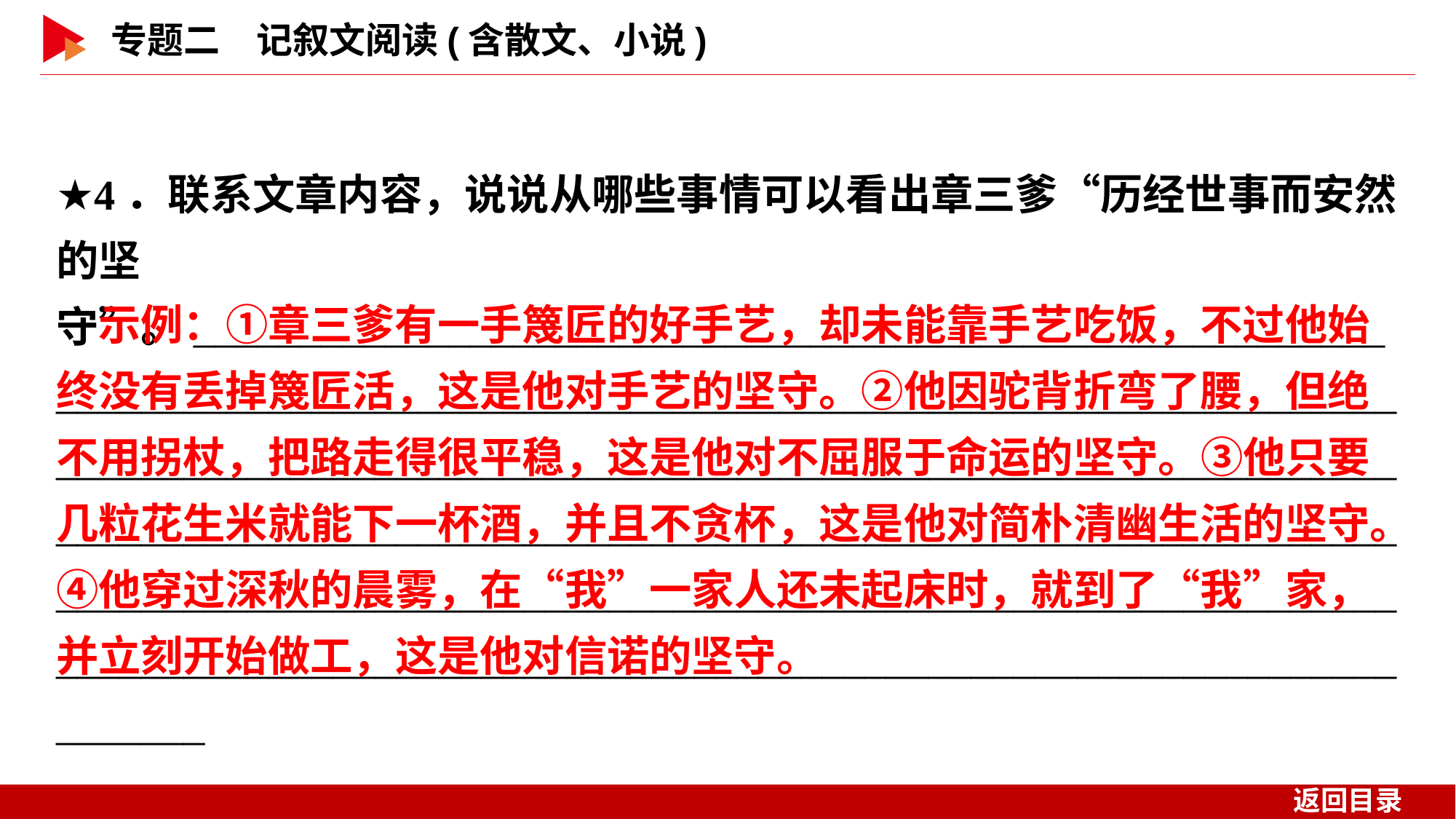

★4．联系文章内容，说说从哪些事情可以看出章三爹“历经世事而安然的坚守”。__________________________________________________________________________________________________________________________________________________________________________________________________________________________________________________________________________________________________________________________________________________________________________________________
　示例：①章三爹有一手篾匠的好手艺，却未能靠手艺吃饭，不过他始终没有丢掉篾匠活，这是他对手艺的坚守。②他因驼背折弯了腰，但绝不用拐杖，把路走得很平稳，这是他对不屈服于命运的坚守。③他只要几粒花生米就能下一杯酒，并且不贪杯，这是他对简朴清幽生活的坚守。④他穿过深秋的晨雾，在“我”一家人还未起床时，就到了“我”家，并立刻开始做工，这是他对信诺的坚守。